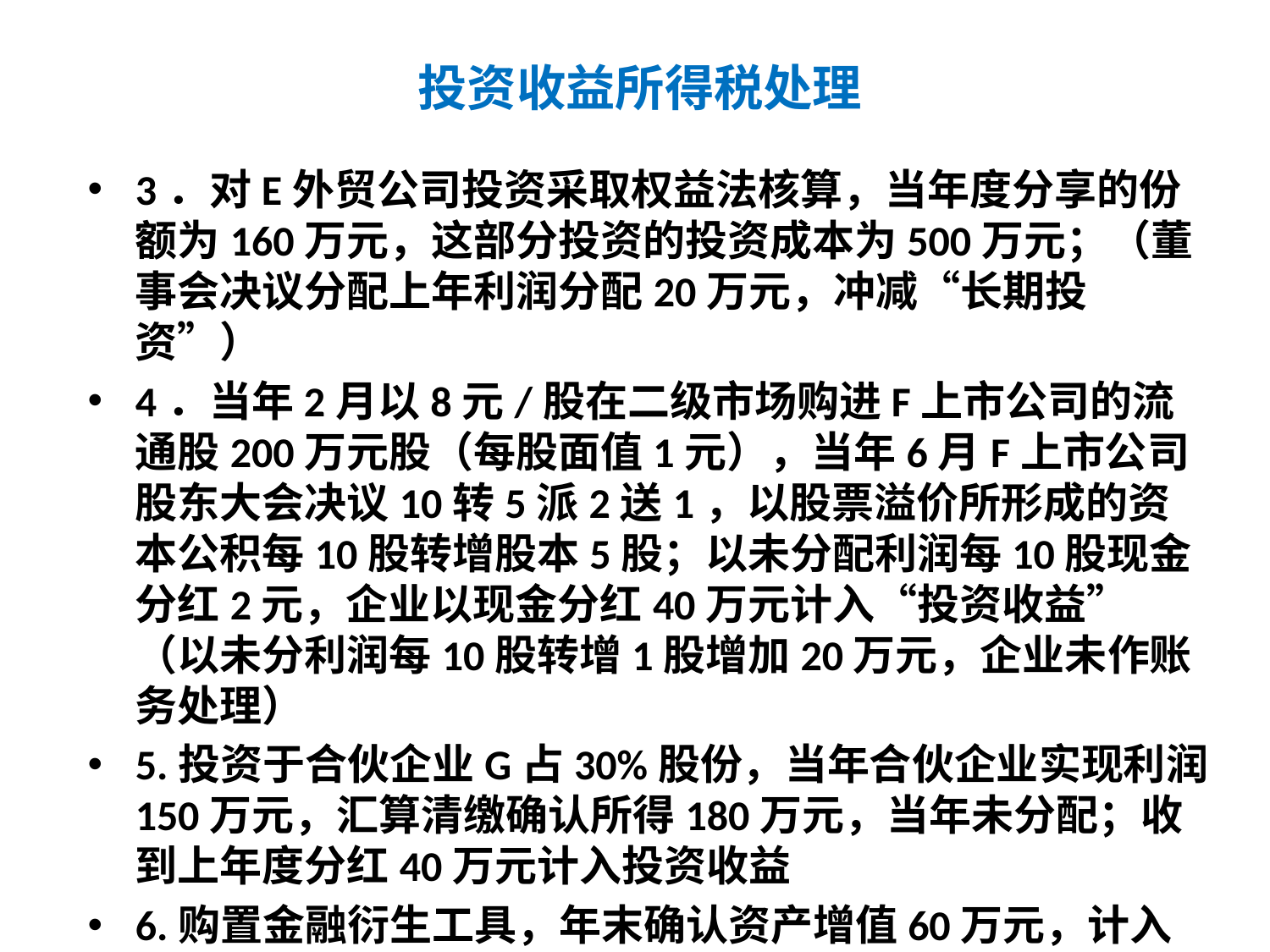

# 投资收益所得税处理
3．对E外贸公司投资采取权益法核算，当年度分享的份额为160万元，这部分投资的投资成本为500万元；（董事会决议分配上年利润分配20万元，冲减“长期投资”）
4．当年2月以8元/股在二级市场购进F上市公司的流通股200万元股（每股面值1元），当年6月F上市公司股东大会决议10转5派2送1，以股票溢价所形成的资本公积每10股转增股本5股；以未分配利润每10股现金分红2元，企业以现金分红40万元计入“投资收益”（以未分利润每10股转增1股增加20万元，企业未作账务处理）
5.投资于合伙企业G占30%股份，当年合伙企业实现利润150万元，汇算清缴确认所得180万元，当年未分配；收到上年度分红40万元计入投资收益
6.购置金融衍生工具，年末确认资产增值60万元，计入“投资收益”